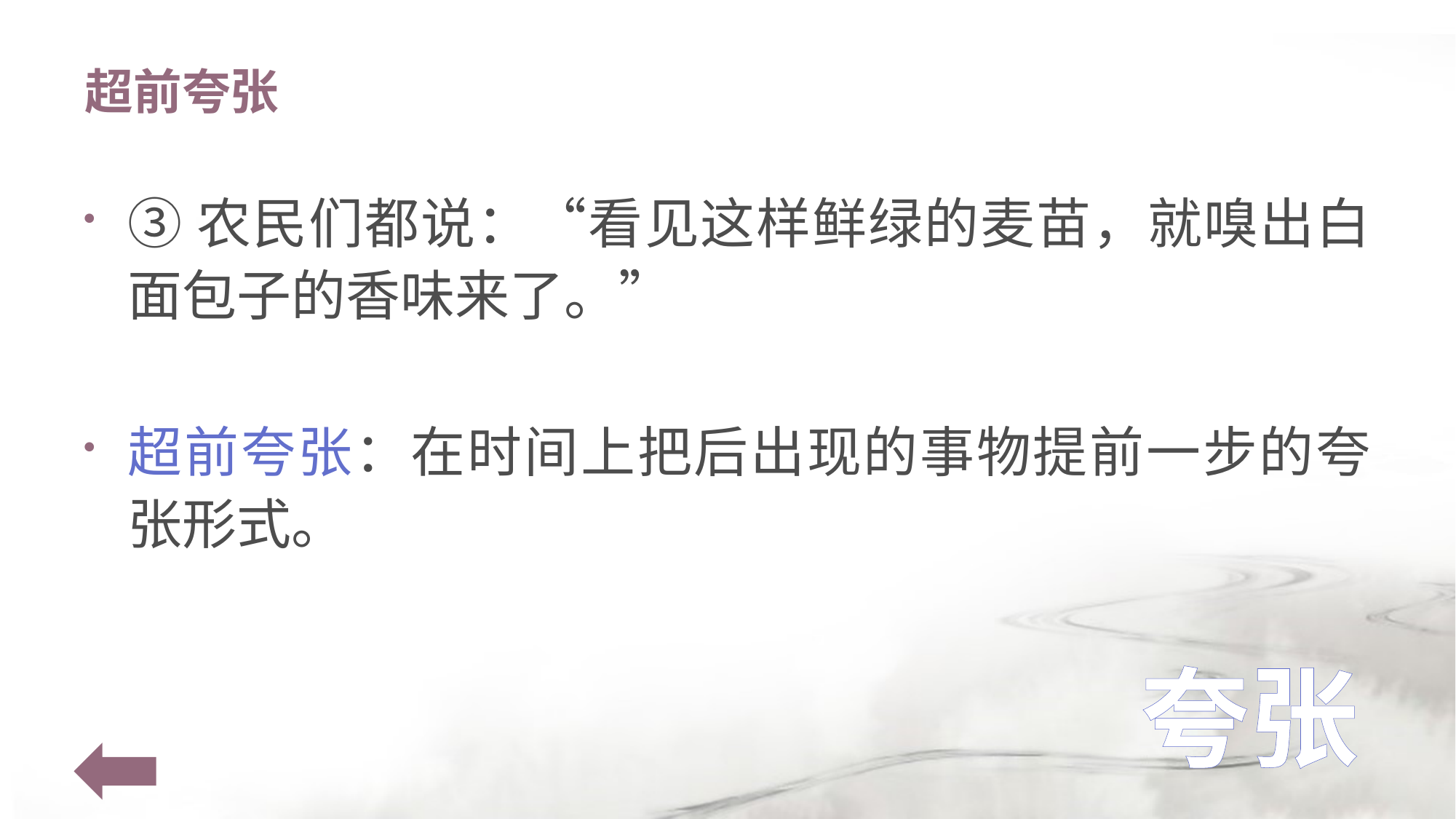

# 超前夸张
③农民们都说：“看见这样鲜绿的麦苗，就嗅出白面包子的香味来了。”

超前夸张：在时间上把后出现的事物提前一步的夸张形式。
夸张